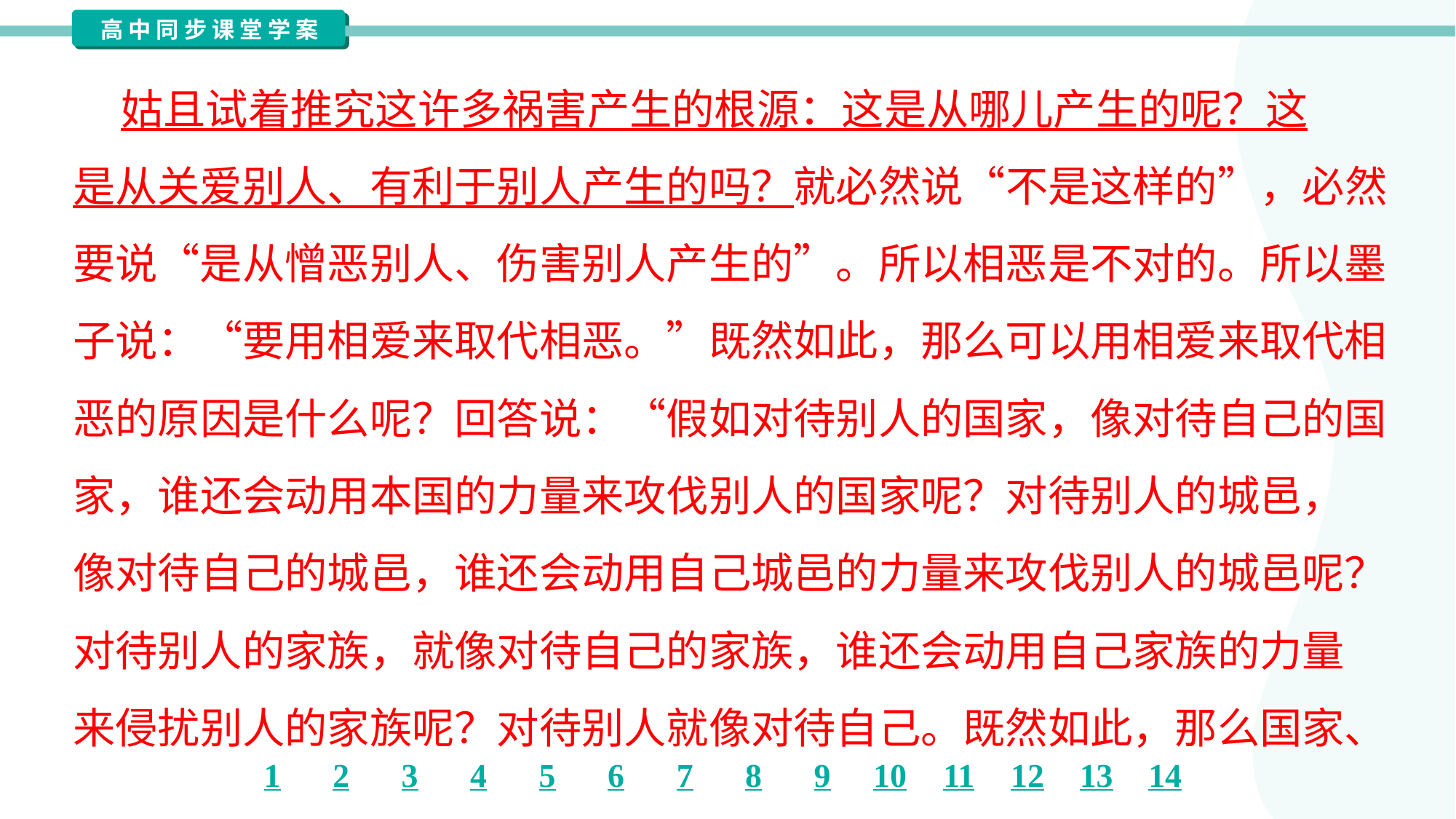

姑且试着推究这许多祸害产生的根源：这是从哪儿产生的呢？这
是从关爱别人、有利于别人产生的吗？就必然说“不是这样的”，必然
要说“是从憎恶别人、伤害别人产生的”。所以相恶是不对的。所以墨
子说：“要用相爱来取代相恶。”既然如此，那么可以用相爱来取代相
恶的原因是什么呢？回答说：“假如对待别人的国家，像对待自己的国
家，谁还会动用本国的力量来攻伐别人的国家呢？对待别人的城邑，
像对待自己的城邑，谁还会动用自己城邑的力量来攻伐别人的城邑呢？
对待别人的家族，就像对待自己的家族，谁还会动用自己家族的力量
来侵扰别人的家族呢？对待别人就像对待自己。既然如此，那么国家、